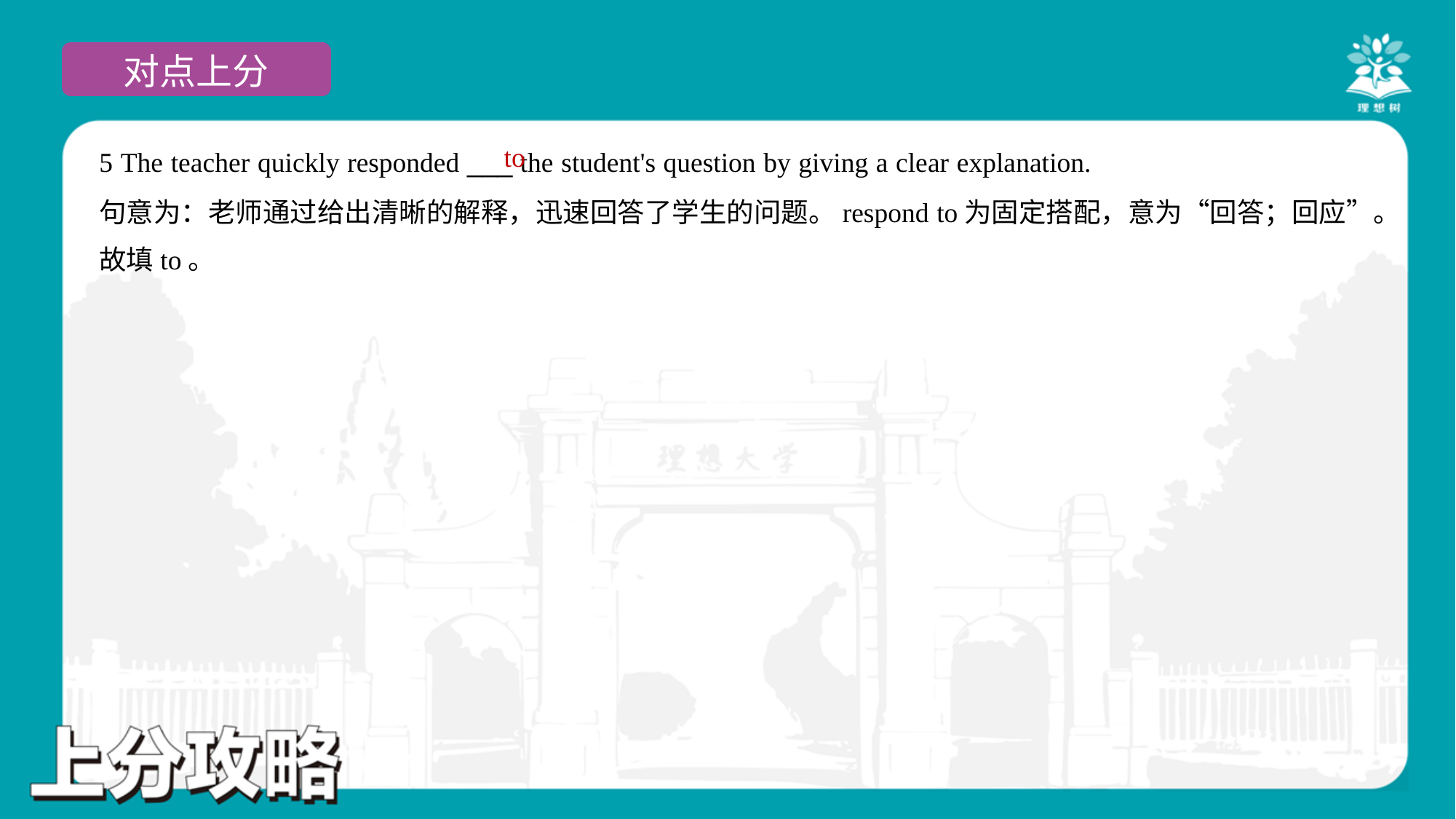

to
5 The teacher quickly responded ___ the student's question by giving a clear explanation.
句意为：老师通过给出清晰的解释，迅速回答了学生的问题。respond to为固定搭配，意为“回答；回应”。
故填to。